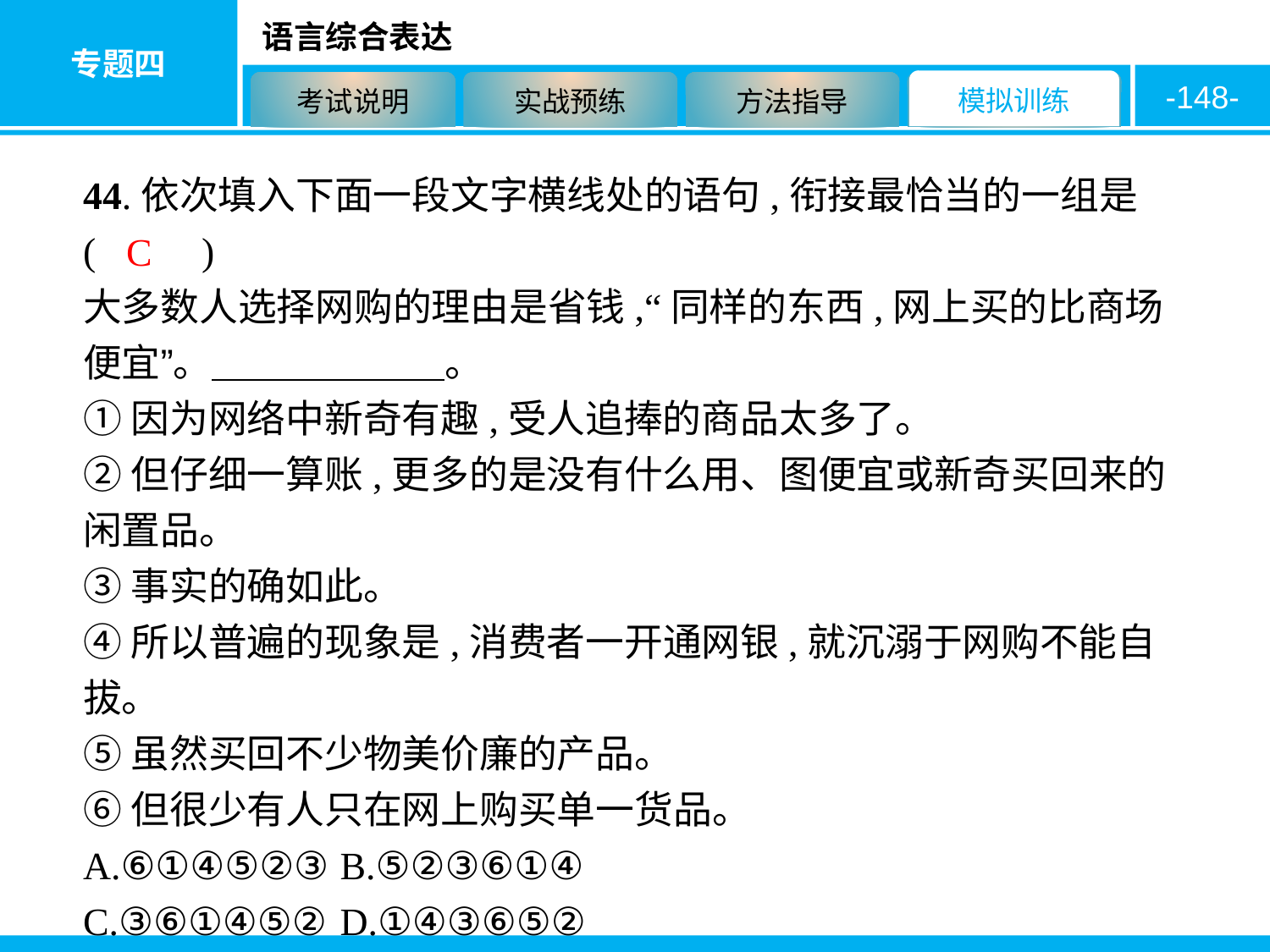

-148-
44.依次填入下面一段文字横线处的语句,衔接最恰当的一组是 ( 　　)
大多数人选择网购的理由是省钱,“同样的东西,网上买的比商场便宜”。　　　　　　。
①因为网络中新奇有趣,受人追捧的商品太多了。
②但仔细一算账,更多的是没有什么用、图便宜或新奇买回来的闲置品。
③事实的确如此。
④所以普遍的现象是,消费者一开通网银,就沉溺于网购不能自拔。
⑤虽然买回不少物美价廉的产品。
⑥但很少有人只在网上购买单一货品。
A.⑥①④⑤②③	B.⑤②③⑥①④
C.③⑥①④⑤②	D.①④③⑥⑤②
C